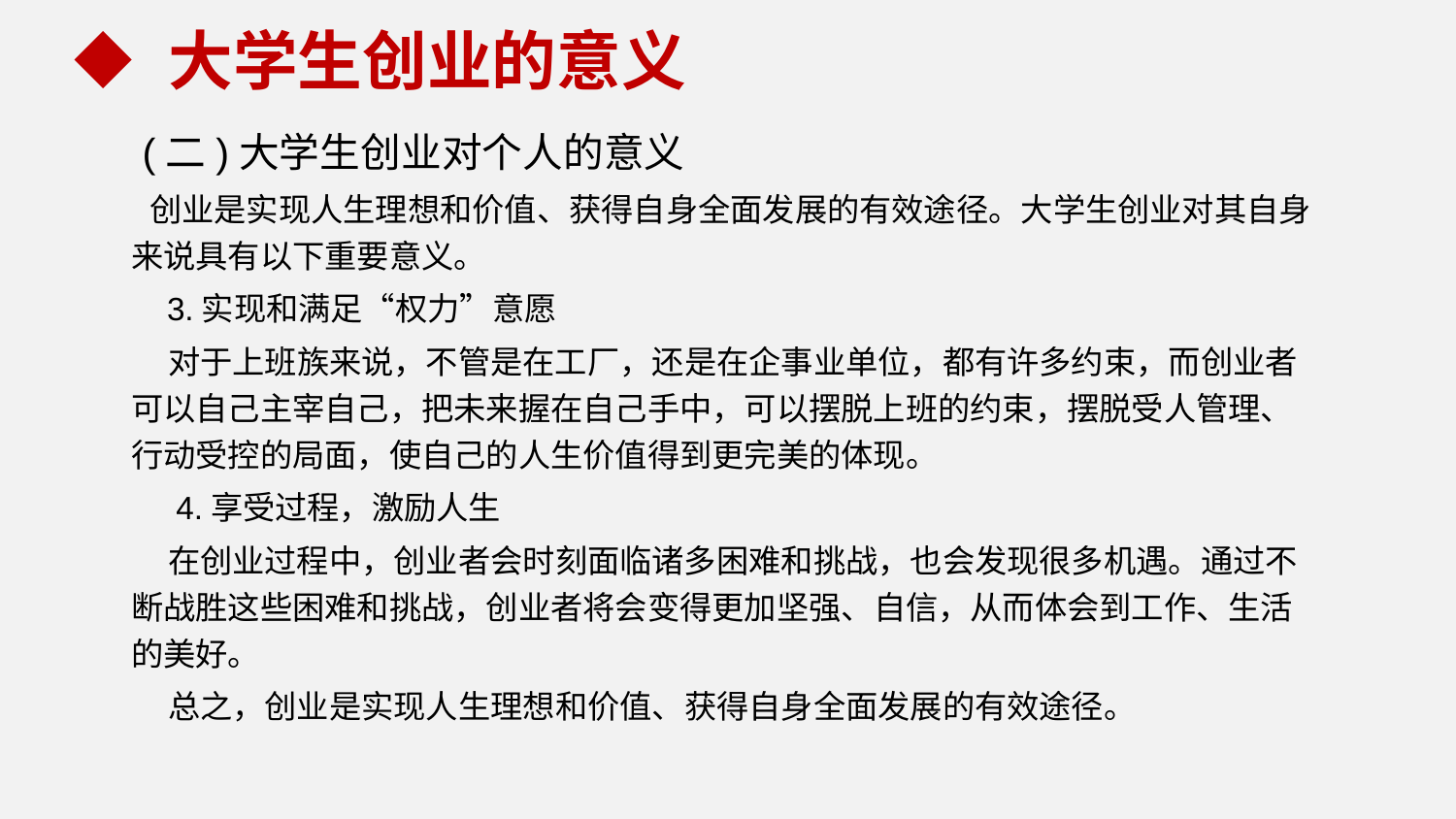

大学生创业的意义
 (二)大学生创业对个人的意义
    创业是实现人生理想和价值、获得自身全面发展的有效途径。大学生创业对其自身来说具有以下重要意义。
    3.实现和满足“权力”意愿
    对于上班族来说，不管是在工厂，还是在企事业单位，都有许多约束，而创业者可以自己主宰自己，把未来握在自己手中，可以摆脱上班的约束，摆脱受人管理、行动受控的局面，使自己的人生价值得到更完美的体现。
     4.享受过程，激励人生
    在创业过程中，创业者会时刻面临诸多困难和挑战，也会发现很多机遇。通过不断战胜这些困难和挑战，创业者将会变得更加坚强、自信，从而体会到工作、生活的美好。
    总之，创业是实现人生理想和价值、获得自身全面发展的有效途径。